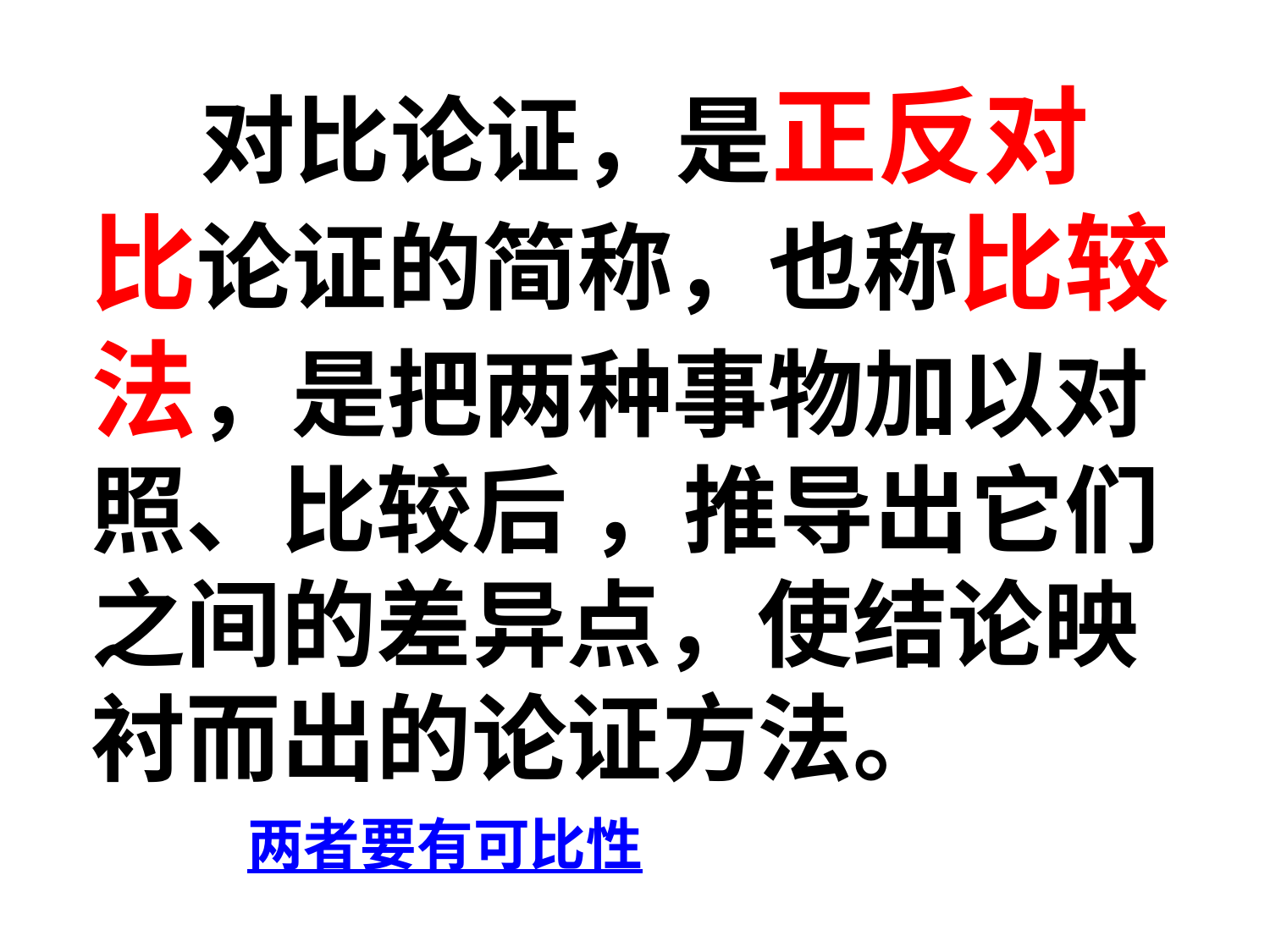

对比论证，是正反对比论证的简称，也称比较法，是把两种事物加以对照、比较后 ，推导出它们之间的差异点，使结论映衬而出的论证方法。
两者要有可比性